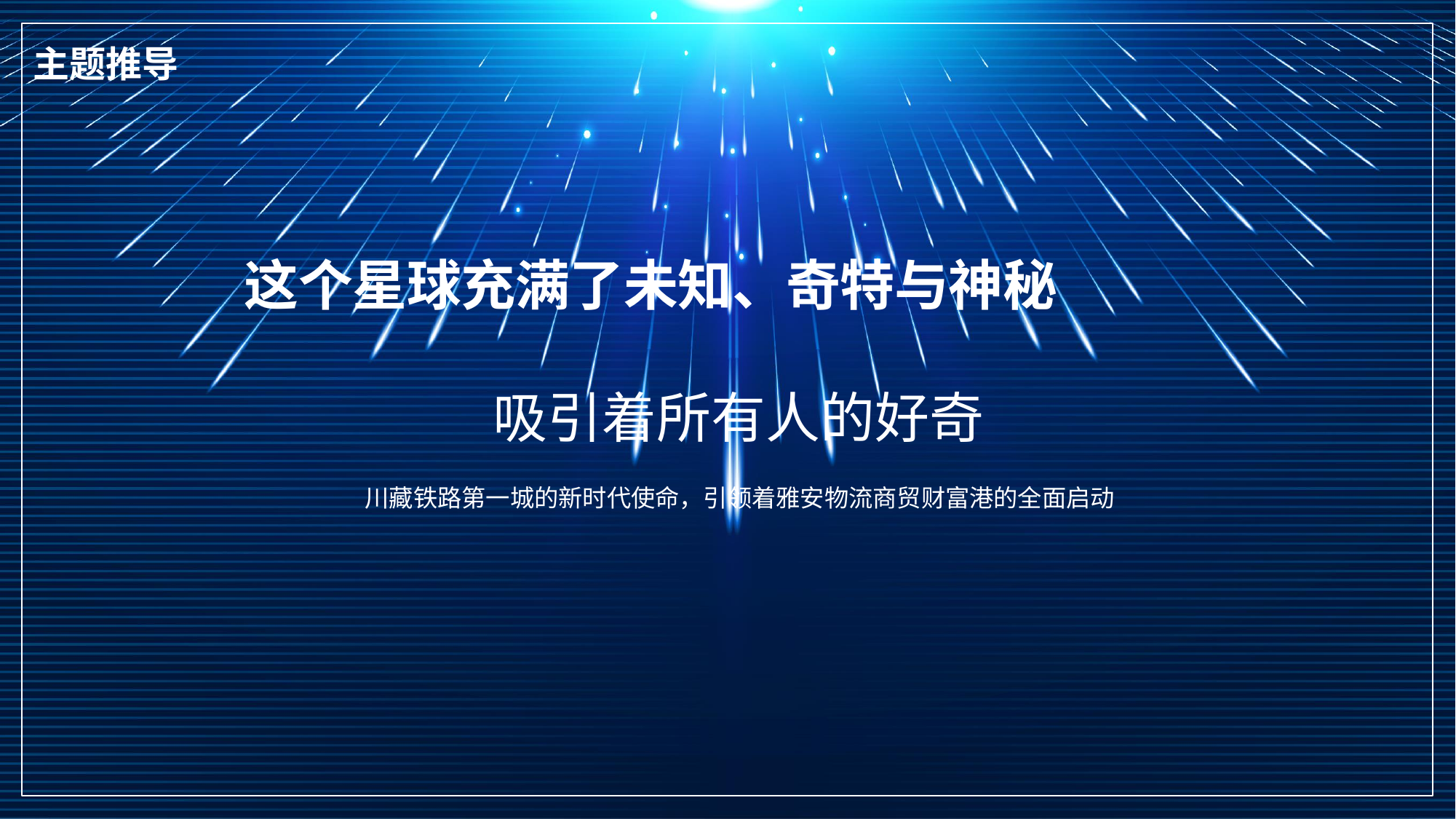

主题推导
这个星球充满了未知、奇特与神秘
吸引着所有人的好奇
川藏铁路第一城的新时代使命，引领着雅安物流商贸财富港的全面启动